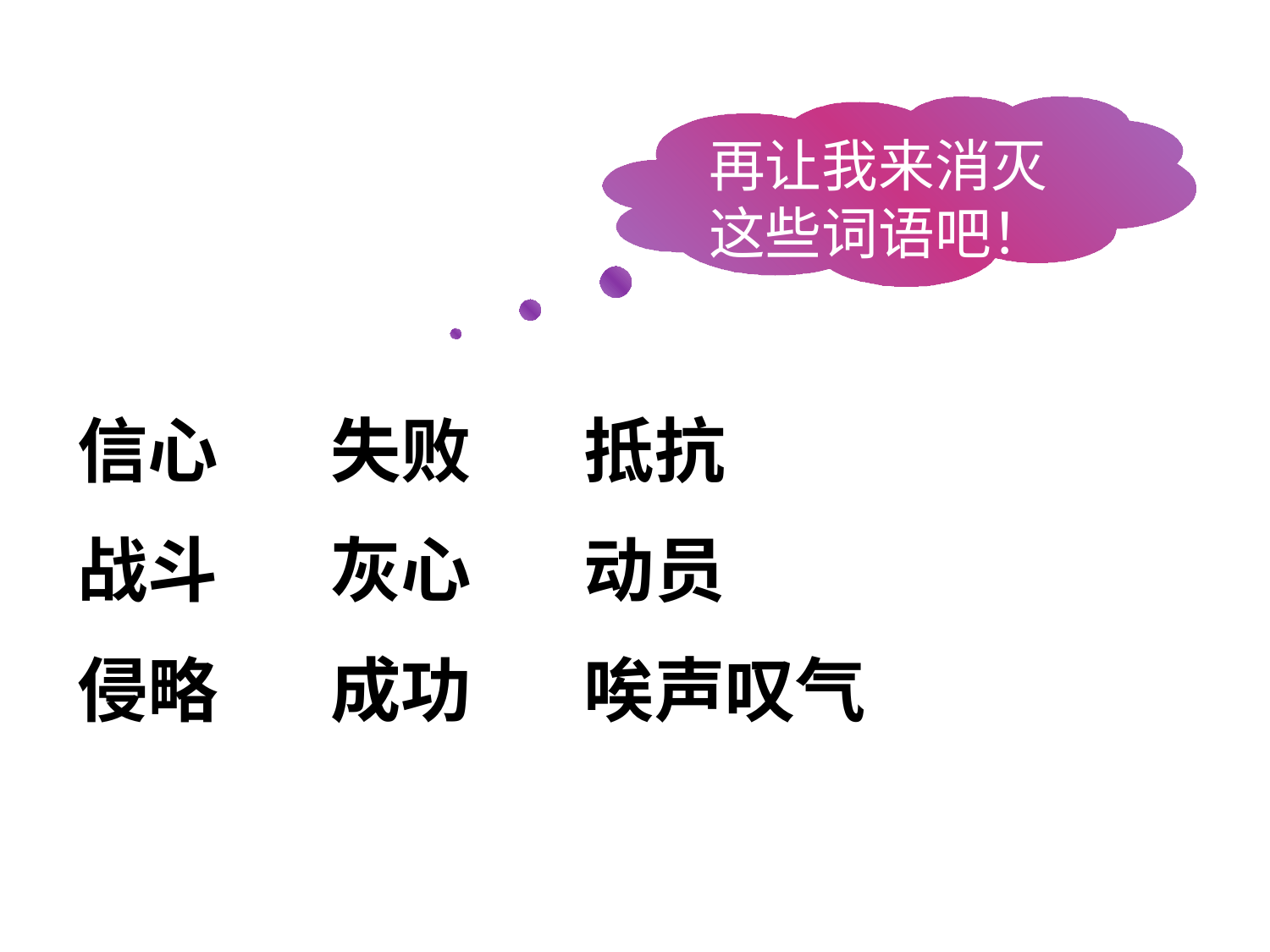

再让我来消灭这些词语吧！
信心       失败       抵抗
战斗       灰心       动员
侵略       成功       唉声叹气